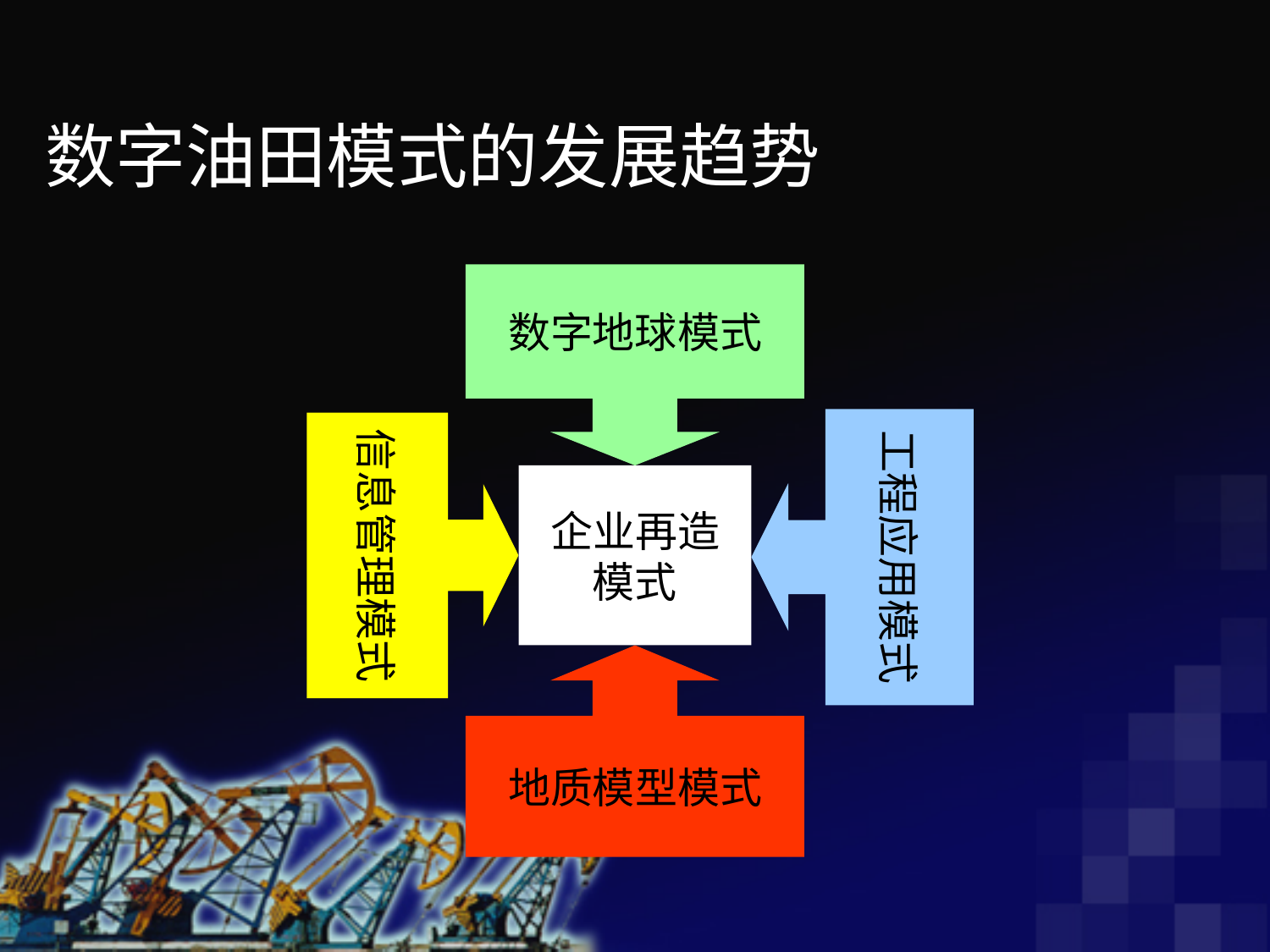

数字油田模式的发展趋势
数字地球模式
工程应用模式
信息管理模式
企业再造
模式
地质模型模式